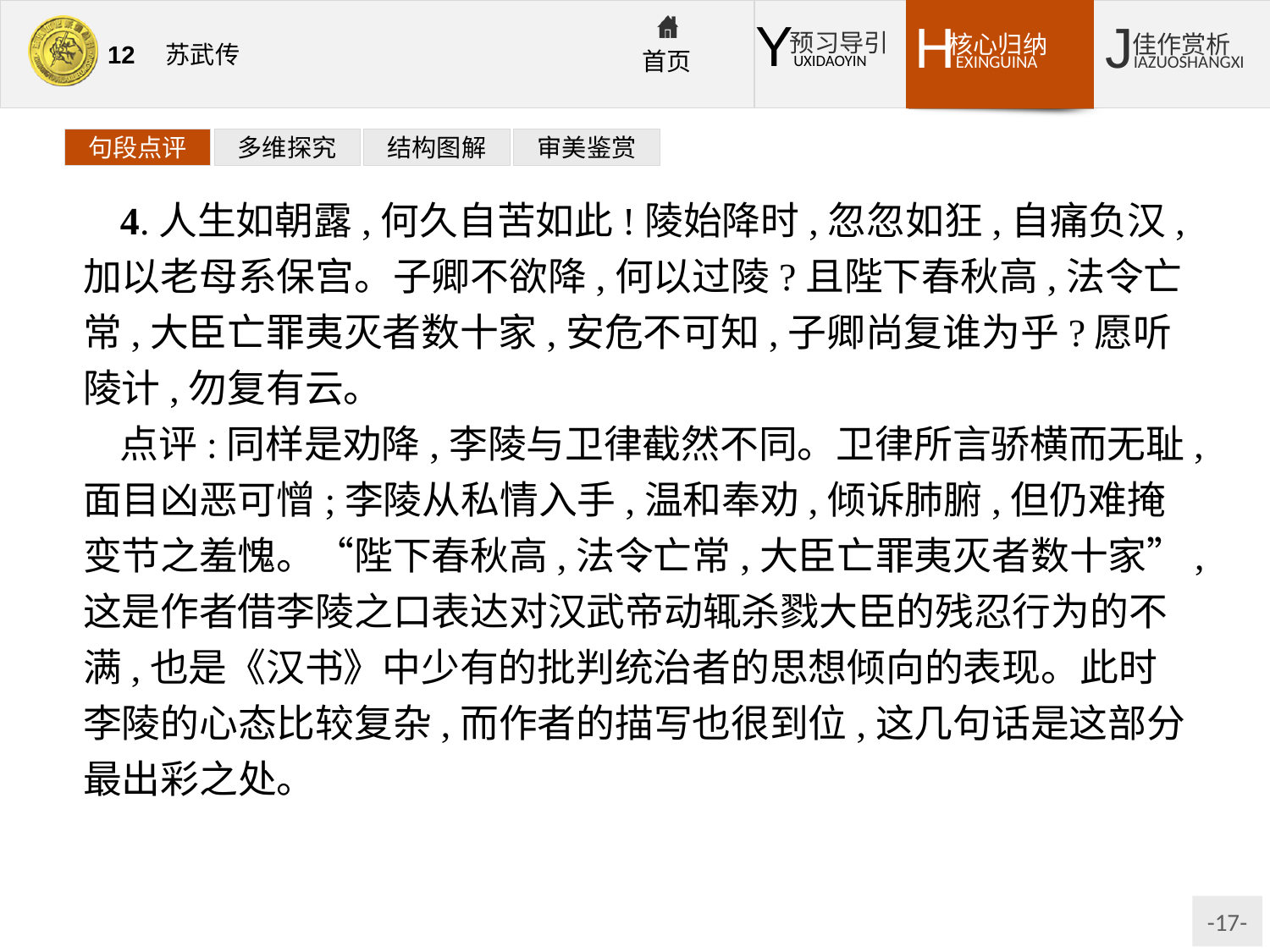

句段点评
多维探究
结构图解
审美鉴赏
4.人生如朝露,何久自苦如此!陵始降时,忽忽如狂,自痛负汉,加以老母系保宫。子卿不欲降,何以过陵?且陛下春秋高,法令亡常,大臣亡罪夷灭者数十家,安危不可知,子卿尚复谁为乎?愿听陵计,勿复有云。
点评:同样是劝降,李陵与卫律截然不同。卫律所言骄横而无耻,面目凶恶可憎;李陵从私情入手,温和奉劝,倾诉肺腑,但仍难掩变节之羞愧。“陛下春秋高,法令亡常,大臣亡罪夷灭者数十家”,这是作者借李陵之口表达对汉武帝动辄杀戮大臣的残忍行为的不满,也是《汉书》中少有的批判统治者的思想倾向的表现。此时李陵的心态比较复杂,而作者的描写也很到位,这几句话是这部分最出彩之处。